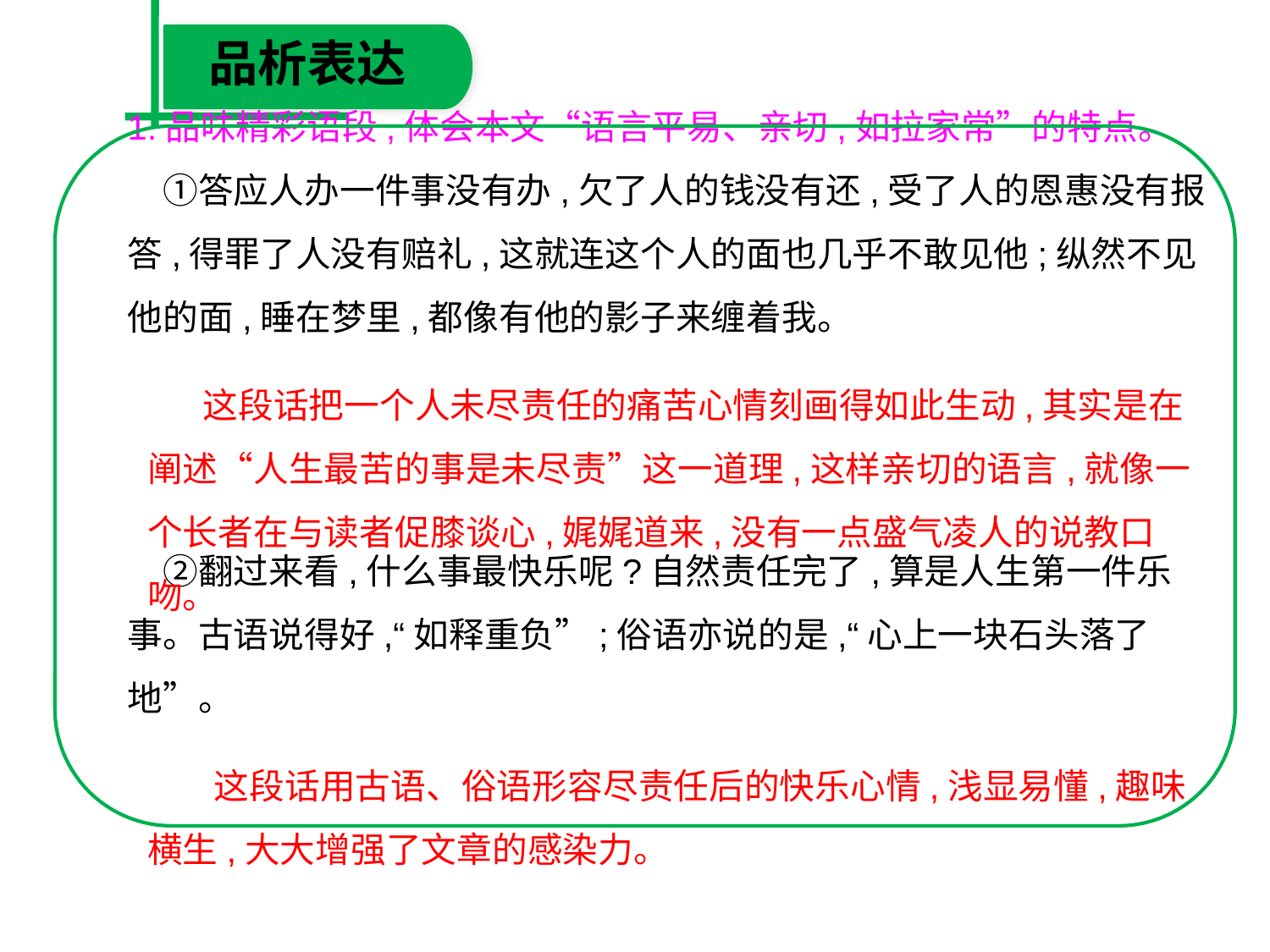

品析表达
1.品味精彩语段,体会本文“语言平易、亲切,如拉家常”的特点。
　①答应人办一件事没有办,欠了人的钱没有还,受了人的恩惠没有报答,得罪了人没有赔礼,这就连这个人的面也几乎不敢见他;纵然不见他的面,睡在梦里,都像有他的影子来缠着我。

　②翻过来看,什么事最快乐呢?自然责任完了,算是人生第一件乐事。古语说得好,“如释重负”;俗语亦说的是,“心上一块石头落了地”。

      这段话把一个人未尽责任的痛苦心情刻画得如此生动,其实是在阐述“人生最苦的事是未尽责”这一道理,这样亲切的语言,就像一个长者在与读者促膝谈心,娓娓道来,没有一点盛气凌人的说教口吻。

　    这段话用古语、俗语形容尽责任后的快乐心情,浅显易懂,趣味横生,大大增强了文章的感染力。